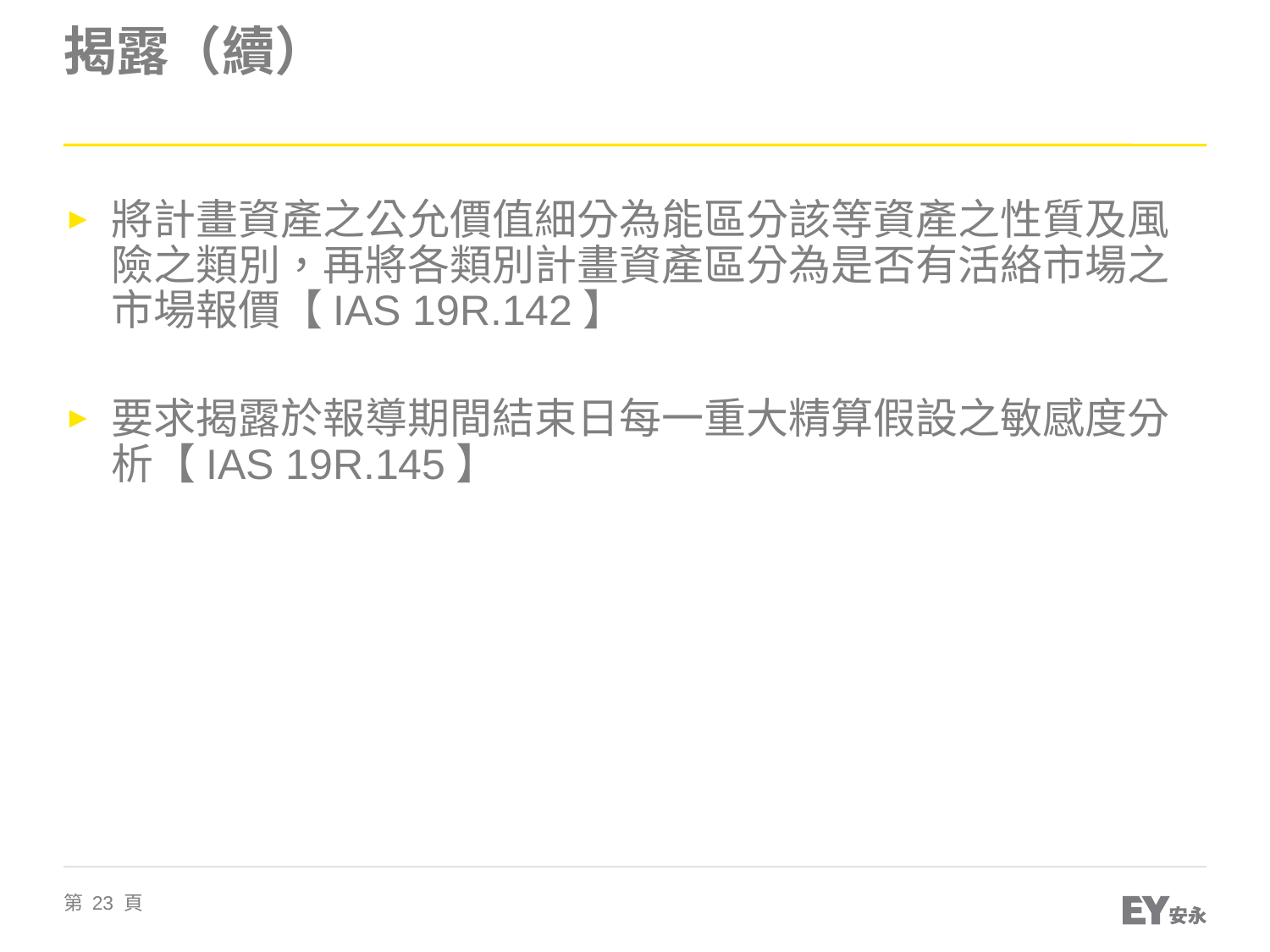

# 揭露（續）
將計畫資產之公允價值細分為能區分該等資產之性質及風險之類別，再將各類別計畫資產區分為是否有活絡市場之市場報價【IAS 19R.142】

要求揭露於報導期間結束日每一重大精算假設之敏感度分析【IAS 19R.145】